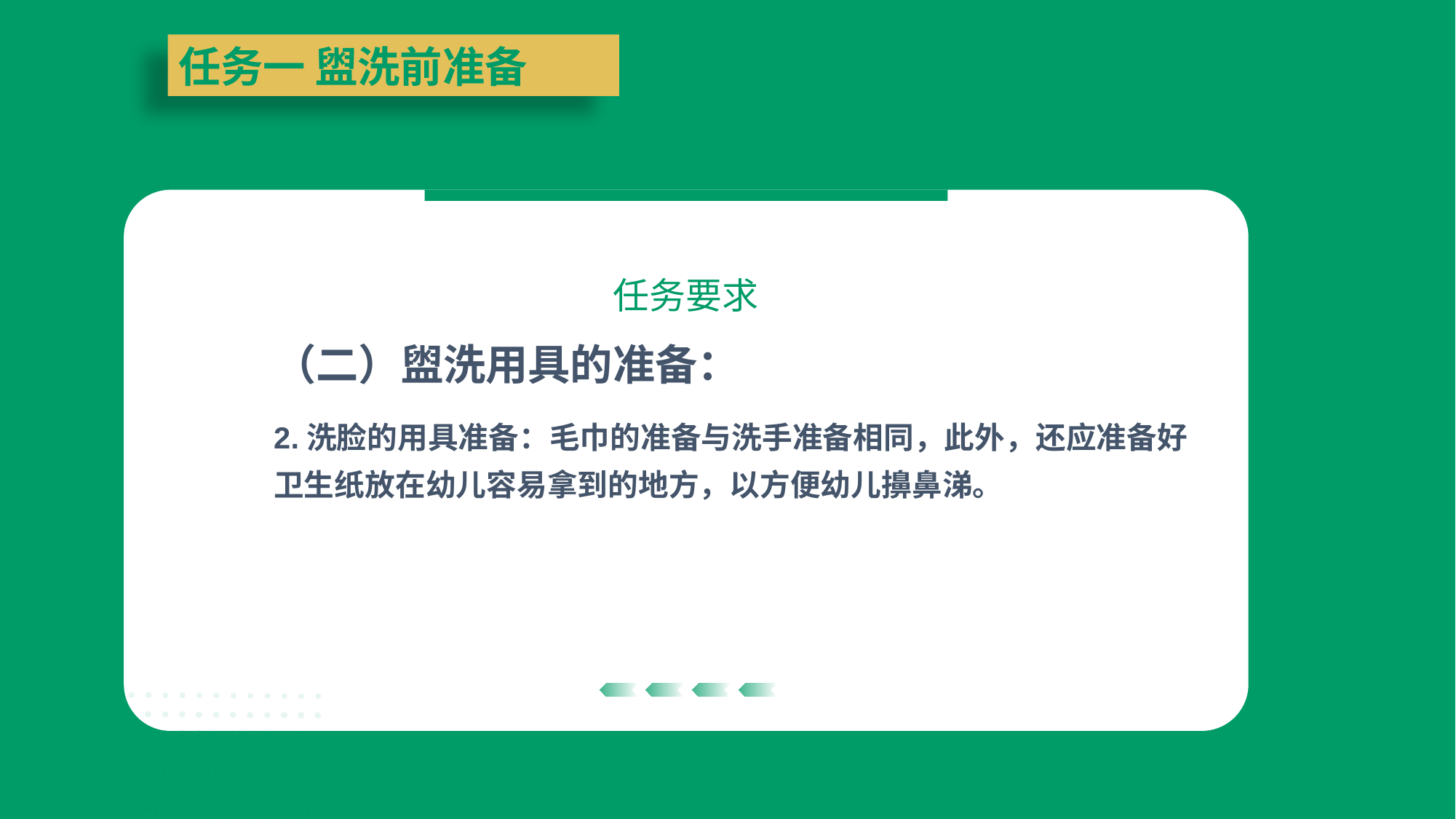

任务一 盥洗前准备

任务要求
（二）盥洗用具的准备：
2.洗脸的用具准备：毛巾的准备与洗手准备相同，此外，还应准备好卫生纸放在幼儿容易拿到的地方，以方便幼儿擤鼻涕。